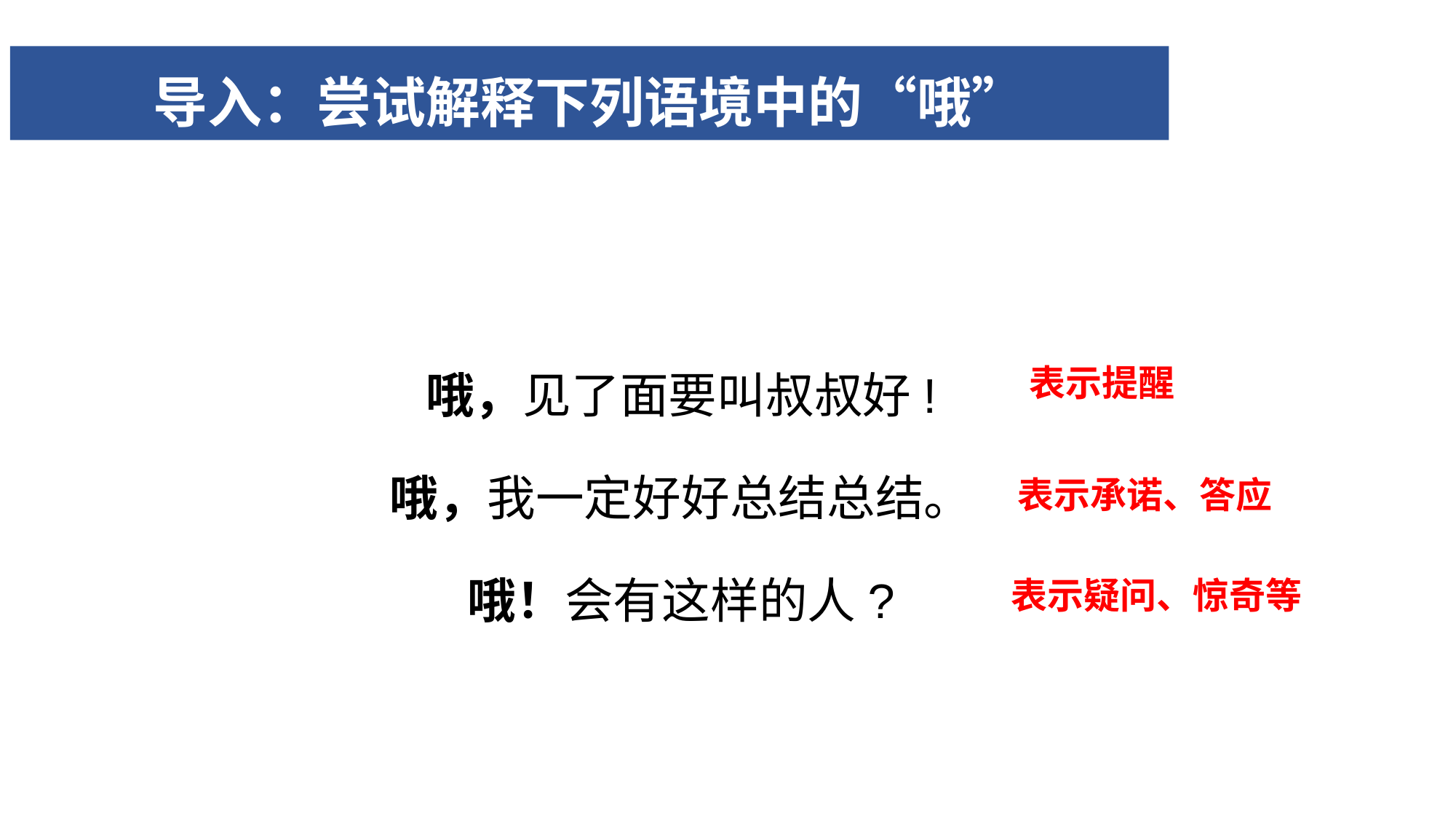

# 导入：尝试解释下列语境中的“哦”
哦，见了面要叫叔叔好!
哦，我一定好好总结总结。
哦！会有这样的人?
表示提醒
表示承诺、答应
表示疑问、惊奇等